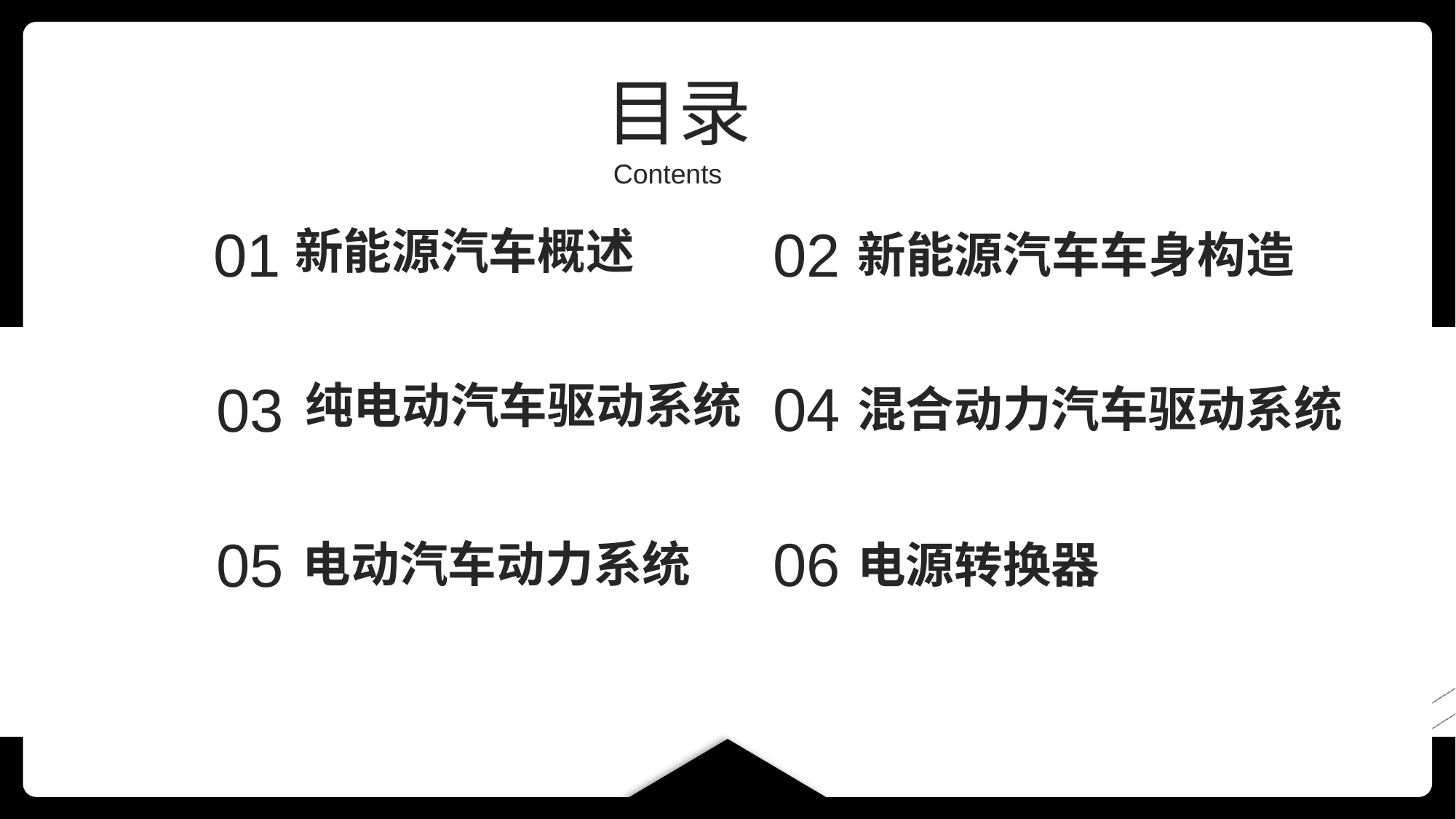

目录
Contents
01
02
新能源汽车概述
新能源汽车车身构造
03
04
纯电动汽车驱动系统
混合动力汽车驱动系统
05
06
电动汽车动力系统
电源转换器